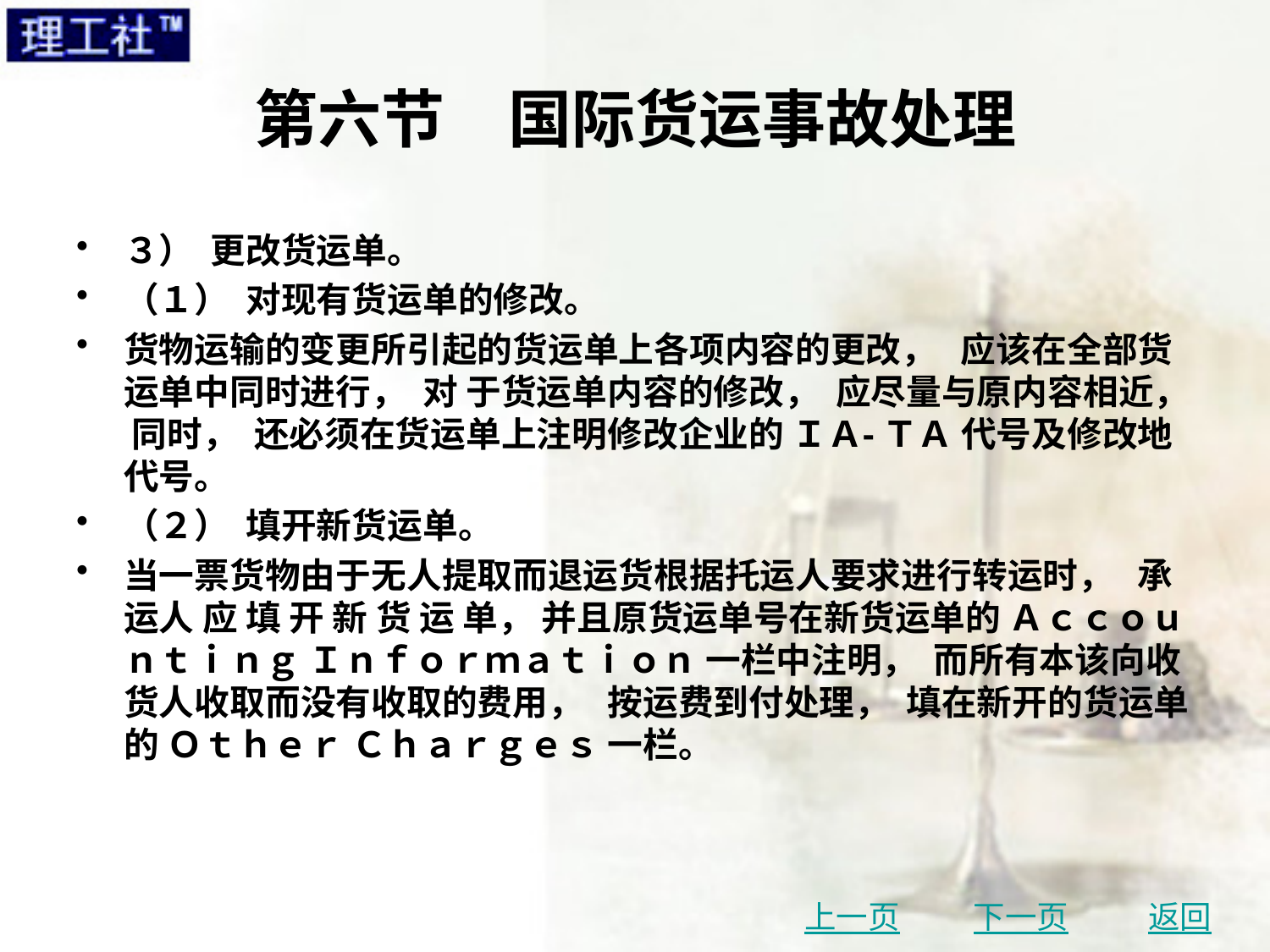

# 第六节　国际货运事故处理
３）  更改货运单。
（１）  对现有货运单的修改。
货物运输的变更所引起的货运单上各项内容的更改，   应该在全部货运单中同时进行，  对 于货运单内容的修改，  应尽量与原内容相近，  同时，  还必须在货运单上注明修改企业的 ＩＡ⁃ ＴＡ 代号及修改地代号。
（２）  填开新货运单。
当一票货物由于无人提取而退运货根据托运人要求进行转运时，   承运人 应 填 开 新 货 运 单， 并且原货运单号在新货运单的 Ａｃｃｏｕｎｔｉｎｇ Ｉｎｆｏｒｍａｔｉｏｎ 一栏中注明，  而所有本该向收货人收取而没有收取的费用，   按运费到付处理，  填在新开的货运单的 Ｏｔｈｅｒ Ｃｈａｒｇｅｓ 一栏。

上一页
下一页
返回